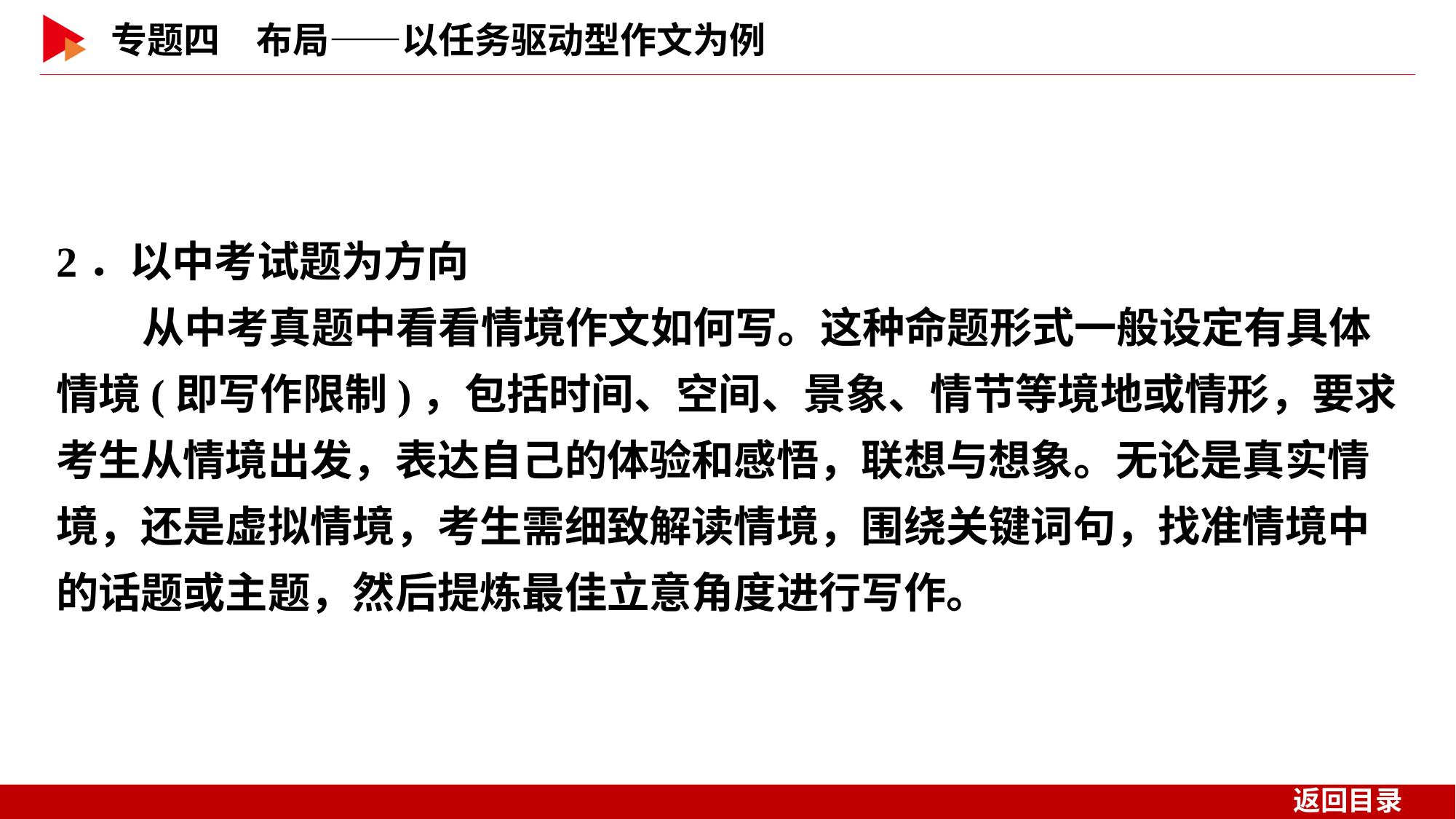

2．以中考试题为方向
从中考真题中看看情境作文如何写。这种命题形式一般设定有具体情境(即写作限制)，包括时间、空间、景象、情节等境地或情形，要求考生从情境出发，表达自己的体验和感悟，联想与想象。无论是真实情境，还是虚拟情境，考生需细致解读情境，围绕关键词句，找准情境中的话题或主题，然后提炼最佳立意角度进行写作。